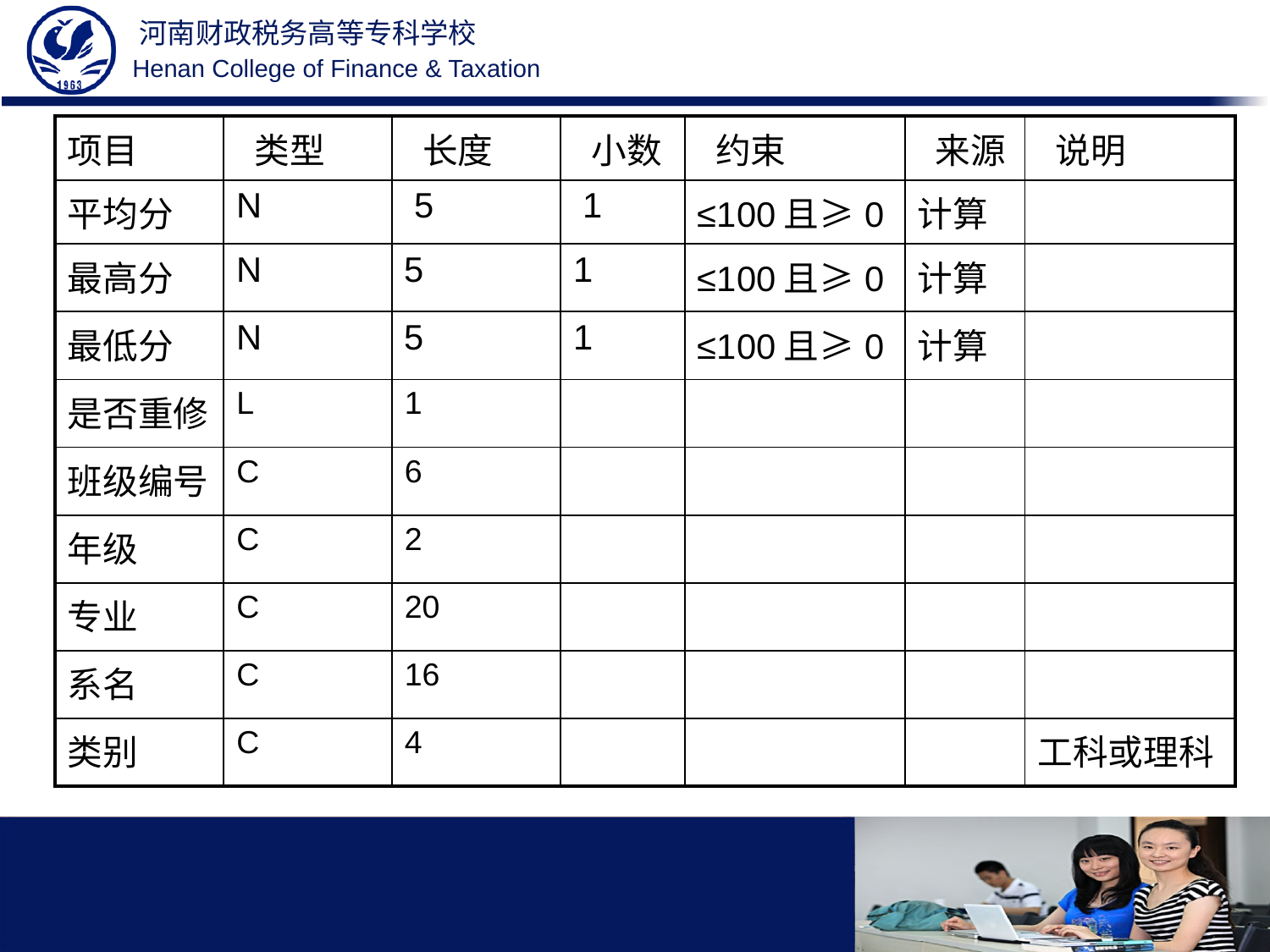

| 项目 | 类型 | 长度 | 小数 | 约束 | 来源 | 说明 |
| --- | --- | --- | --- | --- | --- | --- |
| 平均分 | N | 5 | 1 | ≤100且≥0 | 计算 |  |
| 最高分 | N | 5 | 1 | ≤100且≥0 | 计算 |  |
| 最低分 | N | 5 | 1 | ≤100且≥0 | 计算 |  |
| 是否重修 | L | 1 |  |  |  |  |
| 班级编号 | C | 6 |  |  |  |  |
| 年级 | C | 2 |  |  |  |  |
| 专业 | C | 20 |  |  |  |  |
| 系名 | C | 16 |  |  |  |  |
| 类别 | C | 4 |  |  |  | 工科或理科 |